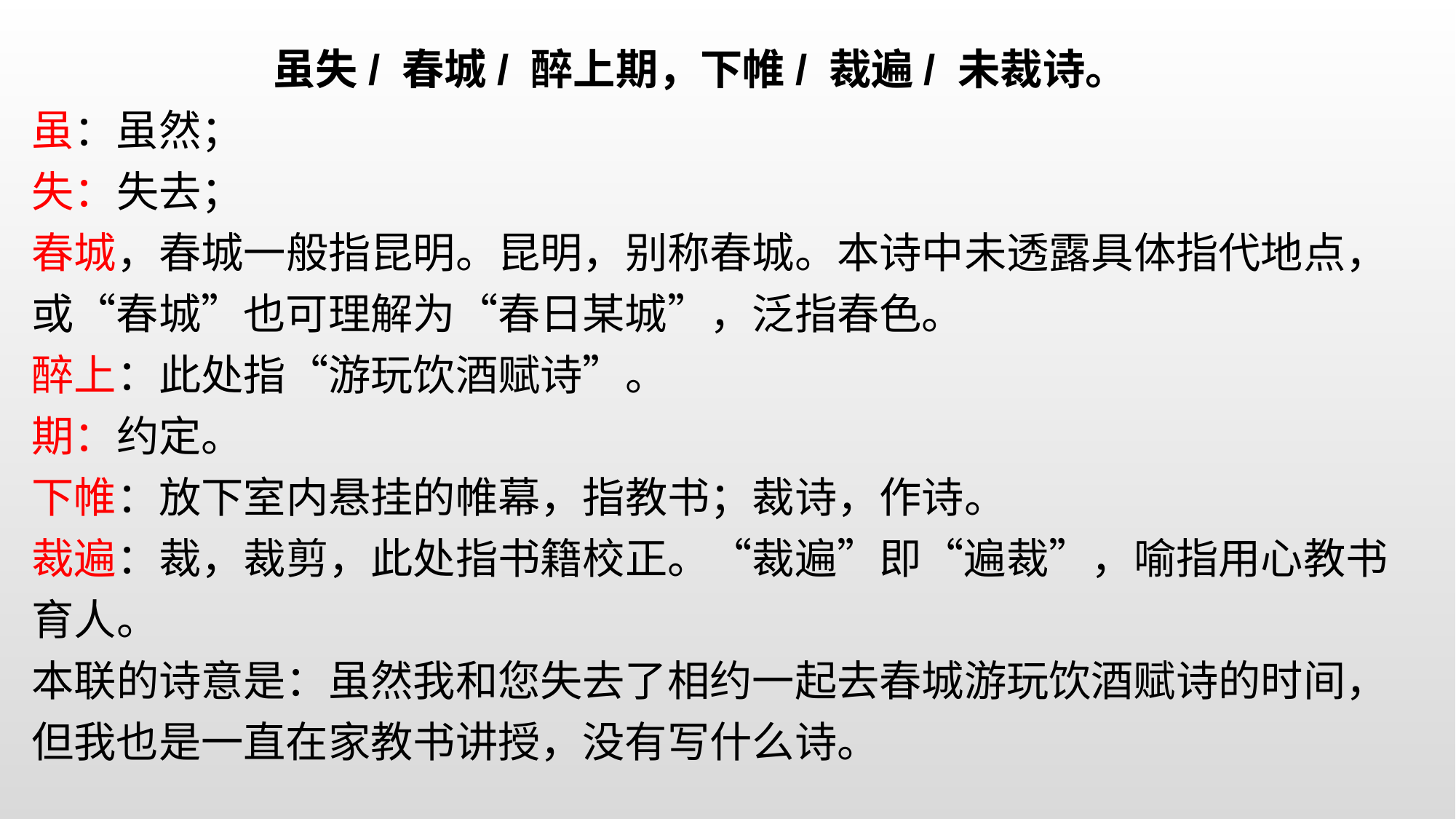

虽失/ 春城/ 醉上期，下帷/ 裁遍/ 未裁诗。
虽：虽然；
失：失去；
春城，春城一般指昆明。昆明，别称春城。本诗中未透露具体指代地点，或“春城”也可理解为“春日某城”，泛指春色。
醉上：此处指“游玩饮酒赋诗”。
期：约定。
下帷：放下室内悬挂的帷幕，指教书；裁诗，作诗。
裁遍：裁，裁剪，此处指书籍校正。“裁遍”即“遍裁”，喻指用心教书育人。本联的诗意是：虽然我和您失去了相约一起去春城游玩饮酒赋诗的时间，但我也是一直在家教书讲授，没有写什么诗。